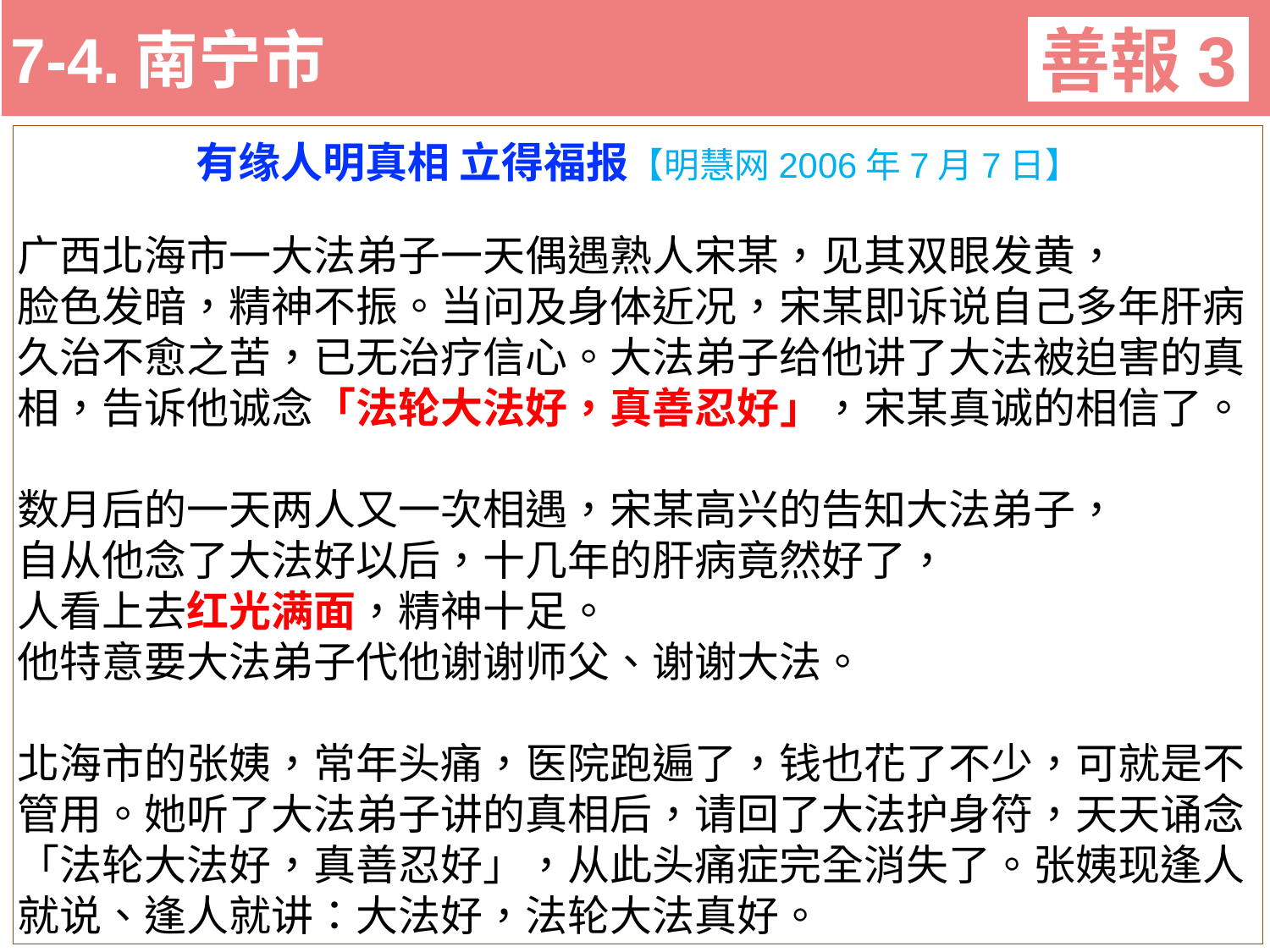

7-4.南宁市
善報3
11-3. XX市官員惡報實例
有缘人明真相 立得福报【明慧网2006年7月7日】

广西北海市一大法弟子一天偶遇熟人宋某，见其双眼发黄，
脸色发暗，精神不振。当问及身体近况，宋某即诉说自己多年肝病久治不愈之苦，已无治疗信心。大法弟子给他讲了大法被迫害的真相，告诉他诚念「法轮大法好，真善忍好」，宋某真诚的相信了。

数月后的一天两人又一次相遇，宋某高兴的告知大法弟子，
自从他念了大法好以后，十几年的肝病竟然好了，
人看上去红光满面，精神十足。
他特意要大法弟子代他谢谢师父、谢谢大法。

北海市的张姨，常年头痛，医院跑遍了，钱也花了不少，可就是不管用。她听了大法弟子讲的真相后，请回了大法护身符，天天诵念「法轮大法好，真善忍好」，从此头痛症完全消失了。张姨现逢人就说、逢人就讲：大法好，法轮大法真好。